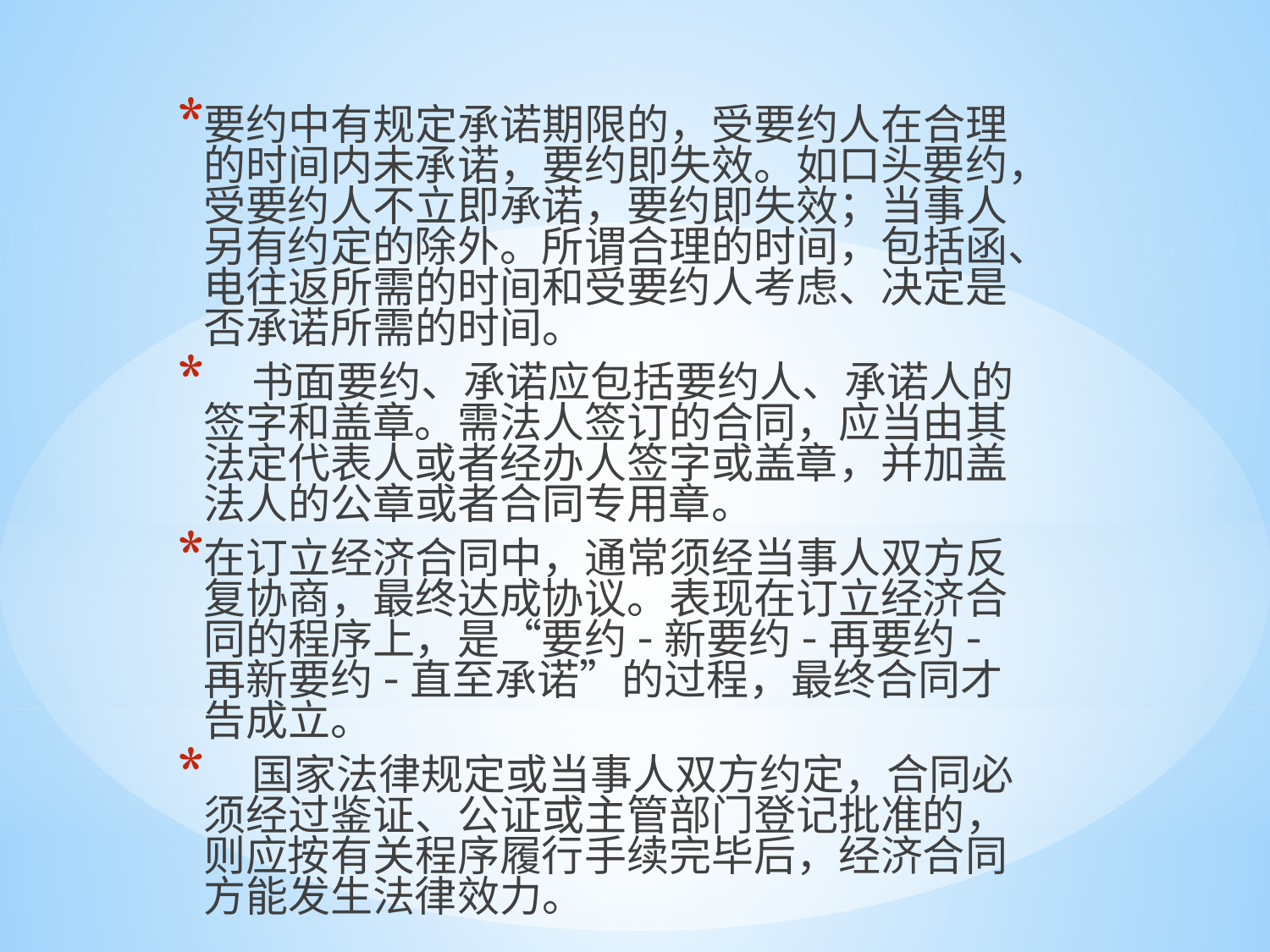

要约中有规定承诺期限的，受要约人在合理的时间内未承诺，要约即失效。如口头要约，受要约人不立即承诺，要约即失效；当事人另有约定的除外。所谓合理的时间，包括函、电往返所需的时间和受要约人考虑、决定是否承诺所需的时间。
    书面要约、承诺应包括要约人、承诺人的签字和盖章。需法人签订的合同，应当由其法定代表人或者经办人签字或盖章，并加盖法人的公章或者合同专用章。
在订立经济合同中，通常须经当事人双方反复协商，最终达成协议。表现在订立经济合同的程序上，是“要约-新要约-再要约-再新要约-直至承诺”的过程，最终合同才告成立。
    国家法律规定或当事人双方约定，合同必须经过鉴证、公证或主管部门登记批准的，则应按有关程序履行手续完毕后，经济合同方能发生法律效力。
#